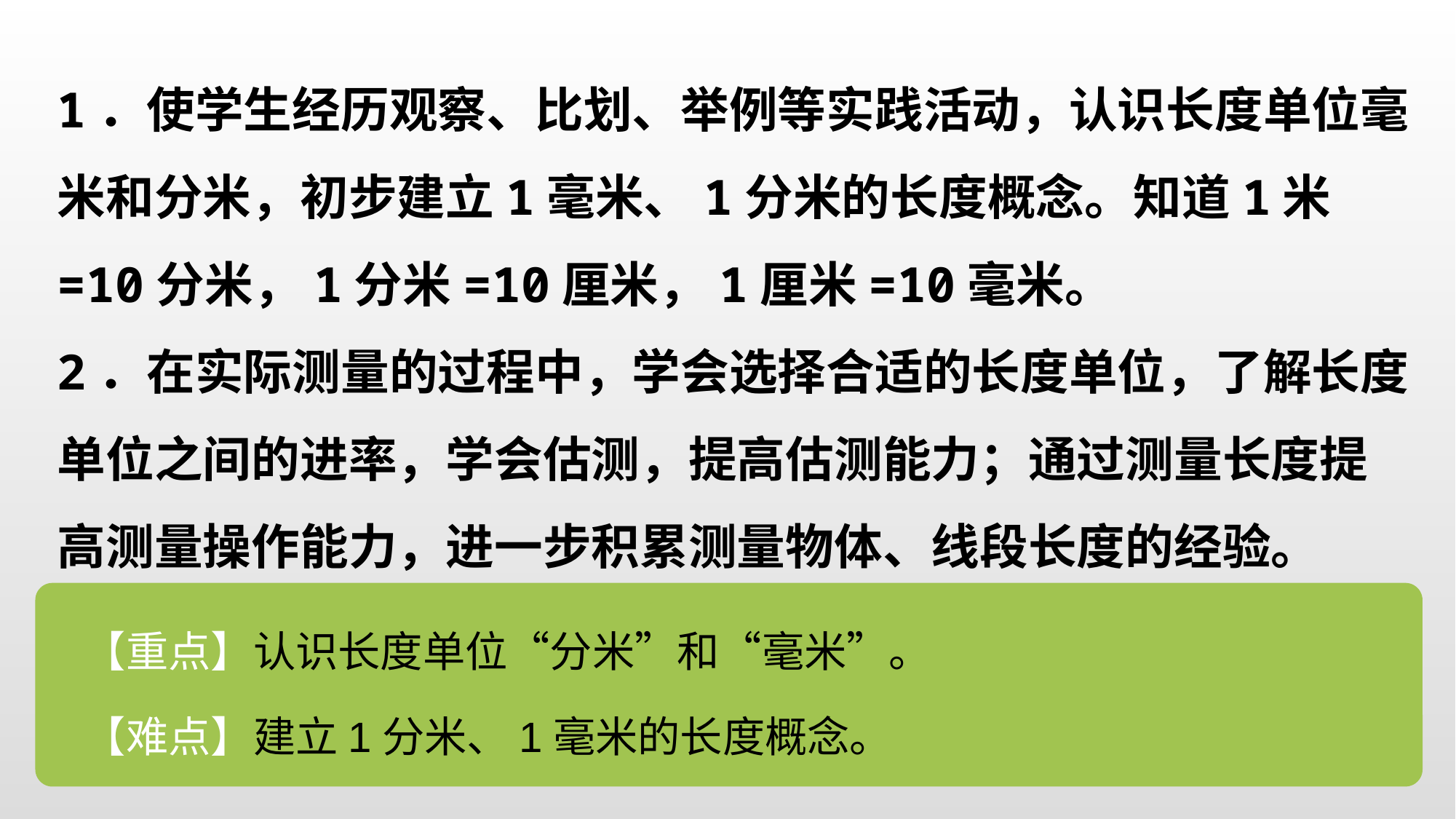

1．使学生经历观察、比划、举例等实践活动，认识长度单位毫米和分米，初步建立1毫米、1分米的长度概念。知道1米=10分米，1分米=10厘米，1厘米=10毫米。
2．在实际测量的过程中，学会选择合适的长度单位，了解长度单位之间的进率，学会估测，提高估测能力；通过测量长度提高测量操作能力，进一步积累测量物体、线段长度的经验。

【重点】认识长度单位“分米”和“毫米”。
【难点】建立1分米、1毫米的长度概念。